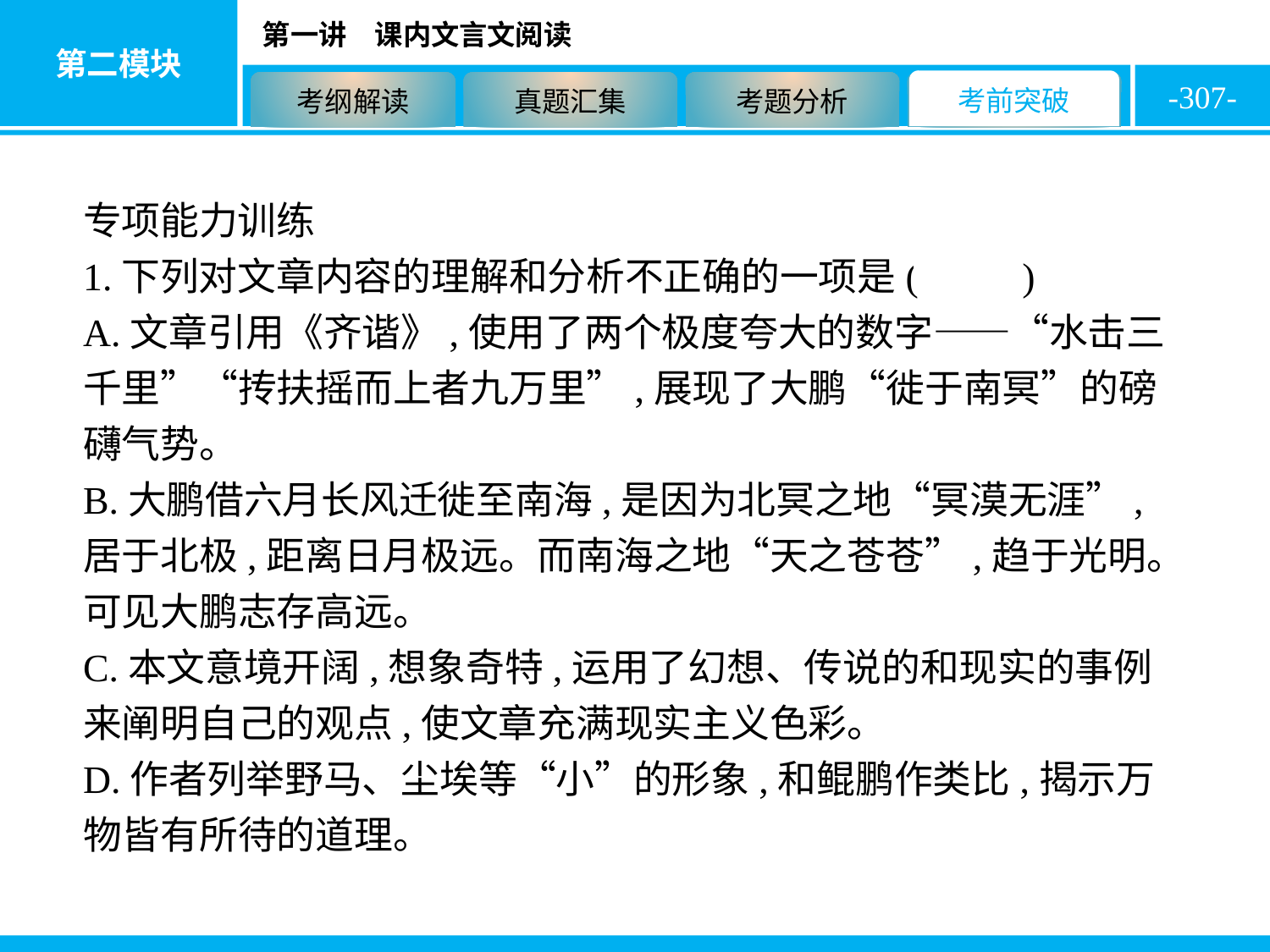

-307-
专项能力训练
1.下列对文章内容的理解和分析不正确的一项是(    C    )
A.文章引用《齐谐》,使用了两个极度夸大的数字——“水击三千里”“抟扶摇而上者九万里”,展现了大鹏“徙于南冥”的磅礴气势。
B.大鹏借六月长风迁徙至南海,是因为北冥之地“冥漠无涯”,居于北极,距离日月极远。而南海之地“天之苍苍”,趋于光明。可见大鹏志存高远。
C.本文意境开阔,想象奇特,运用了幻想、传说的和现实的事例来阐明自己的观点,使文章充满现实主义色彩。
D.作者列举野马、尘埃等“小”的形象,和鲲鹏作类比,揭示万物皆有所待的道理。